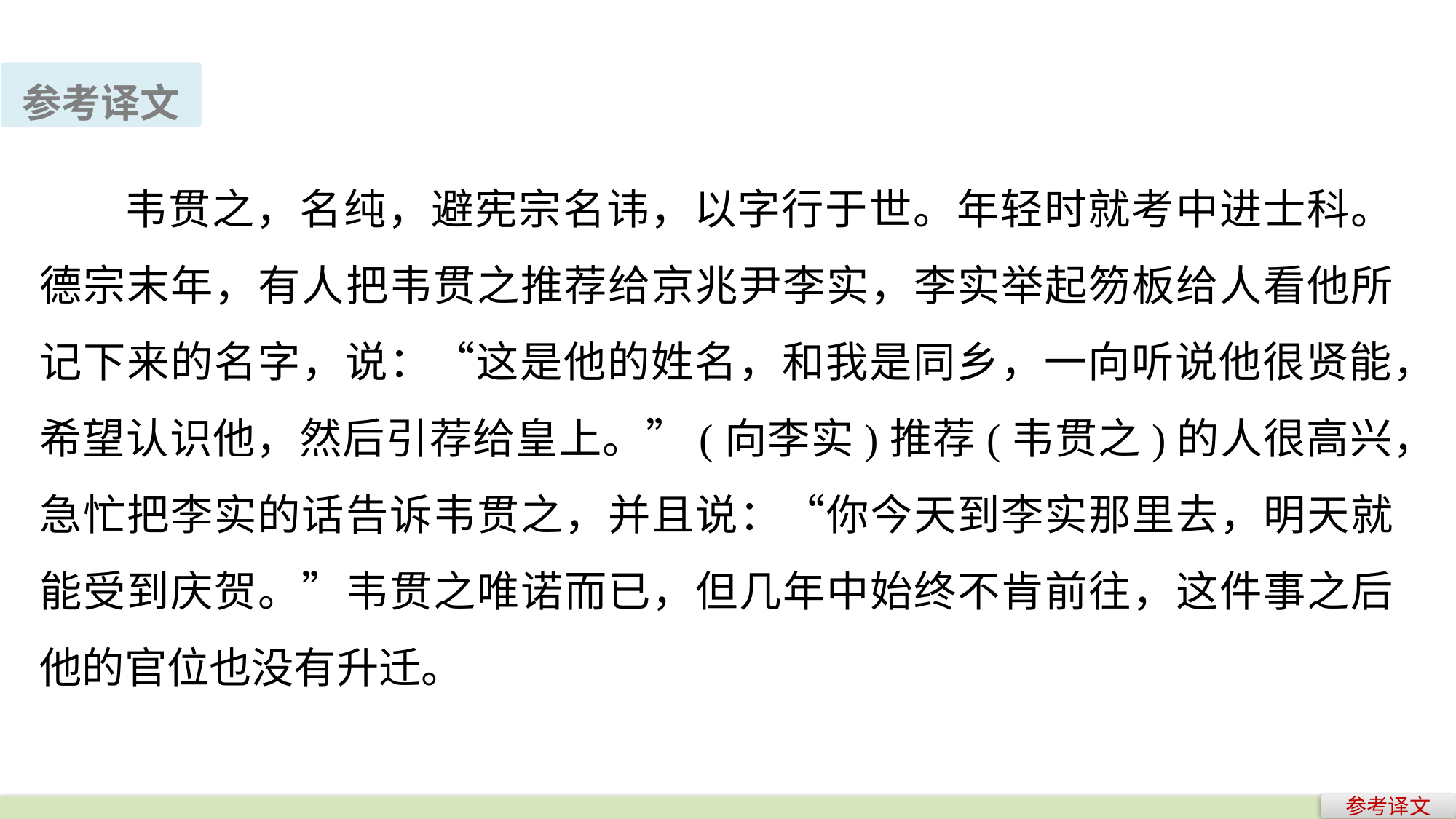

参考译文
韦贯之，名纯，避宪宗名讳，以字行于世。年轻时就考中进士科。德宗末年，有人把韦贯之推荐给京兆尹李实，李实举起笏板给人看他所记下来的名字，说：“这是他的姓名，和我是同乡，一向听说他很贤能，希望认识他，然后引荐给皇上。”(向李实)推荐(韦贯之)的人很高兴，急忙把李实的话告诉韦贯之，并且说：“你今天到李实那里去，明天就能受到庆贺。”韦贯之唯诺而已，但几年中始终不肯前往，这件事之后他的官位也没有升迁。
参考译文